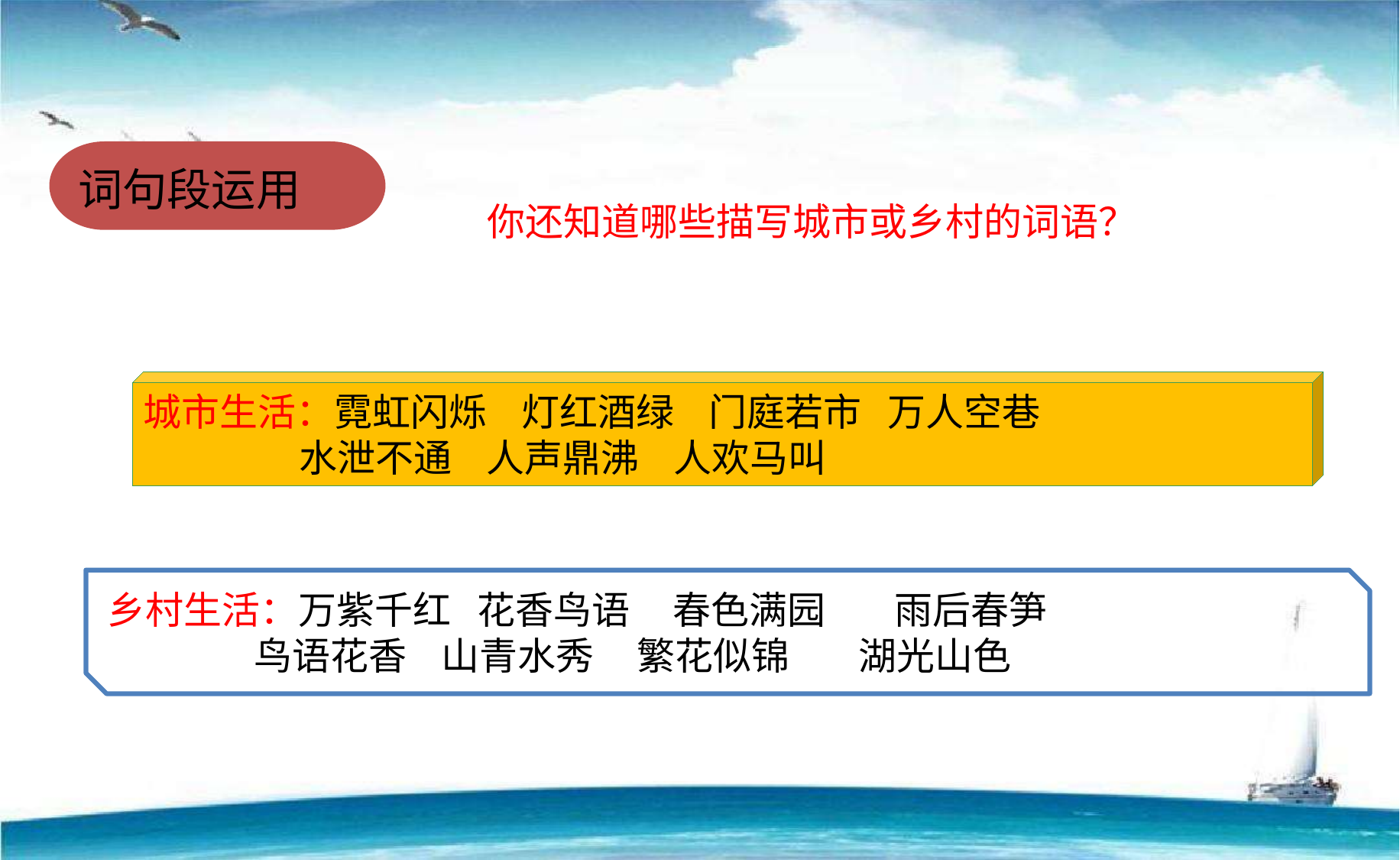

词句段运用
你还知道哪些描写城市或乡村的词语？
城市生活：霓虹闪烁    灯红酒绿    门庭若市   万人空巷
                 水泄不通    人声鼎沸    人欢马叫
乡村生活：万紫千红   花香鸟语     春色满园        雨后春笋
                鸟语花香    山青水秀     繁花似锦        湖光山色